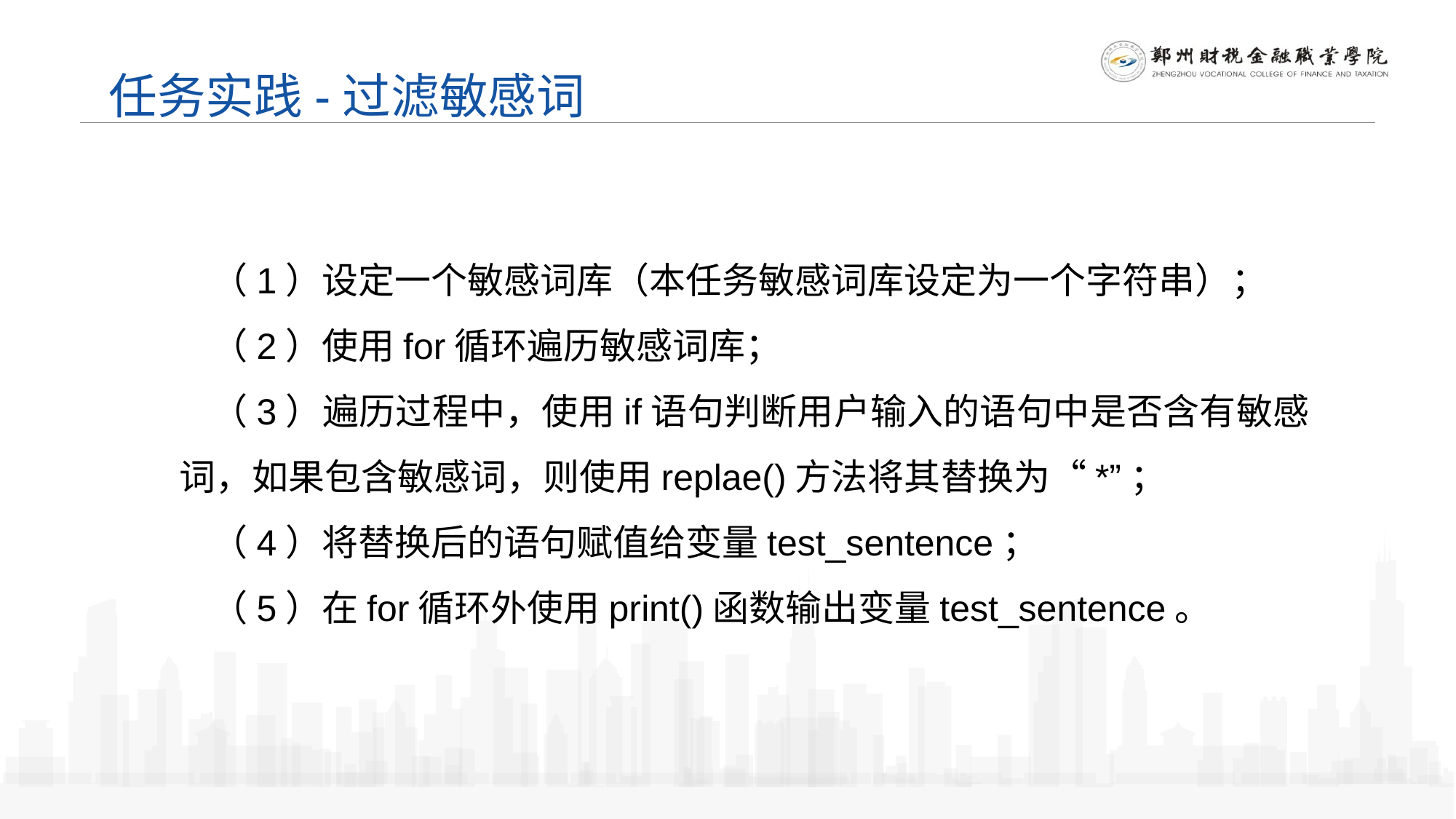

任务实践-过滤敏感词
（1）设定一个敏感词库（本任务敏感词库设定为一个字符串）；
（2）使用for循环遍历敏感词库；
（3）遍历过程中，使用if语句判断用户输入的语句中是否含有敏感词，如果包含敏感词，则使用replae()方法将其替换为“*”；
（4）将替换后的语句赋值给变量test_sentence；
（5）在for循环外使用print()函数输出变量test_sentence。